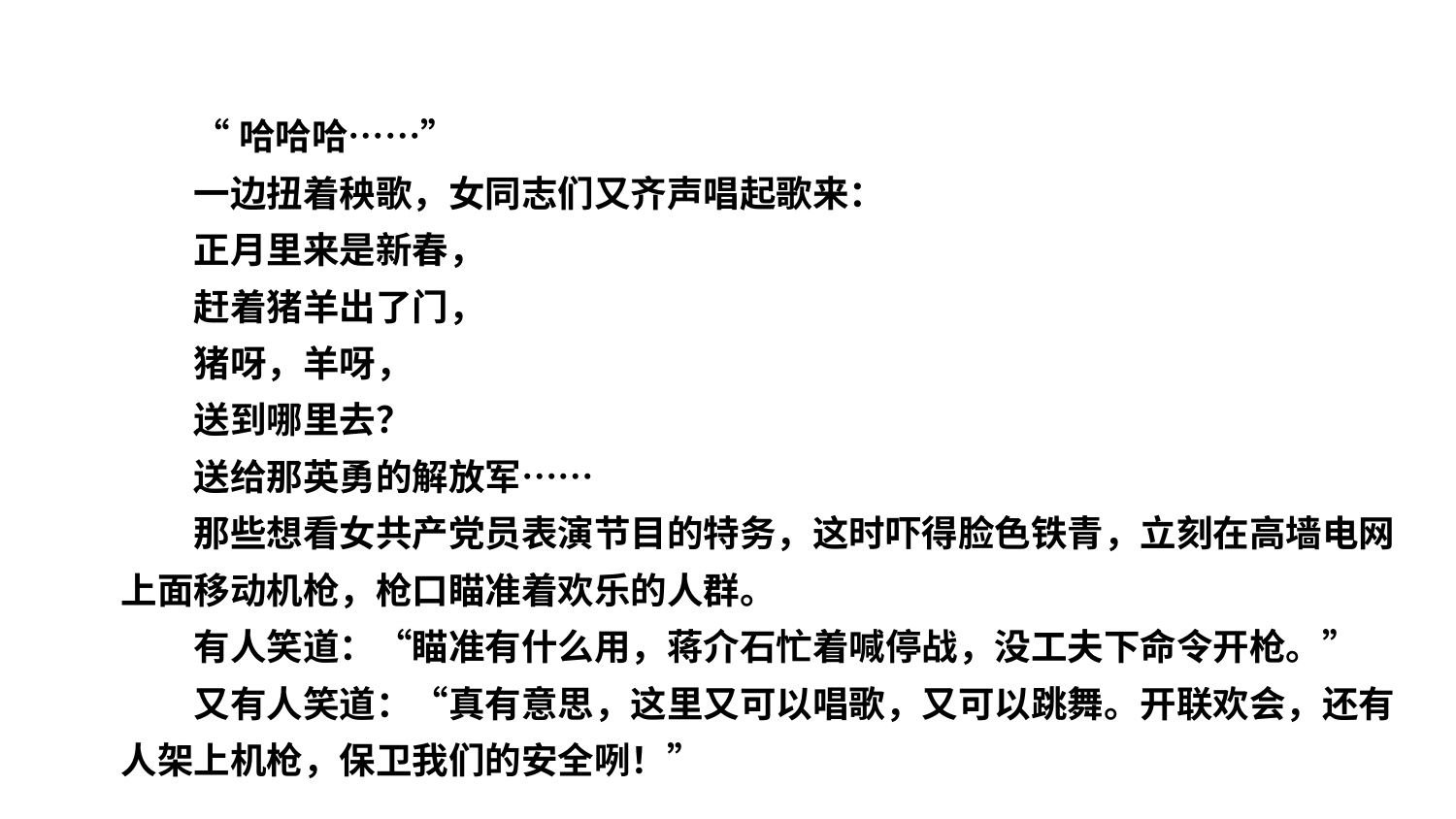

“哈哈哈……”
一边扭着秧歌，女同志们又齐声唱起歌来：
正月里来是新春，
赶着猪羊出了门，
猪呀，羊呀，
送到哪里去？
送给那英勇的解放军……
那些想看女共产党员表演节目的特务，这时吓得脸色铁青，立刻在高墙电网上面移动机枪，枪口瞄准着欢乐的人群。
有人笑道：“瞄准有什么用，蒋介石忙着喊停战，没工夫下命令开枪。”
又有人笑道：“真有意思，这里又可以唱歌，又可以跳舞。开联欢会，还有人架上机枪，保卫我们的安全咧！”